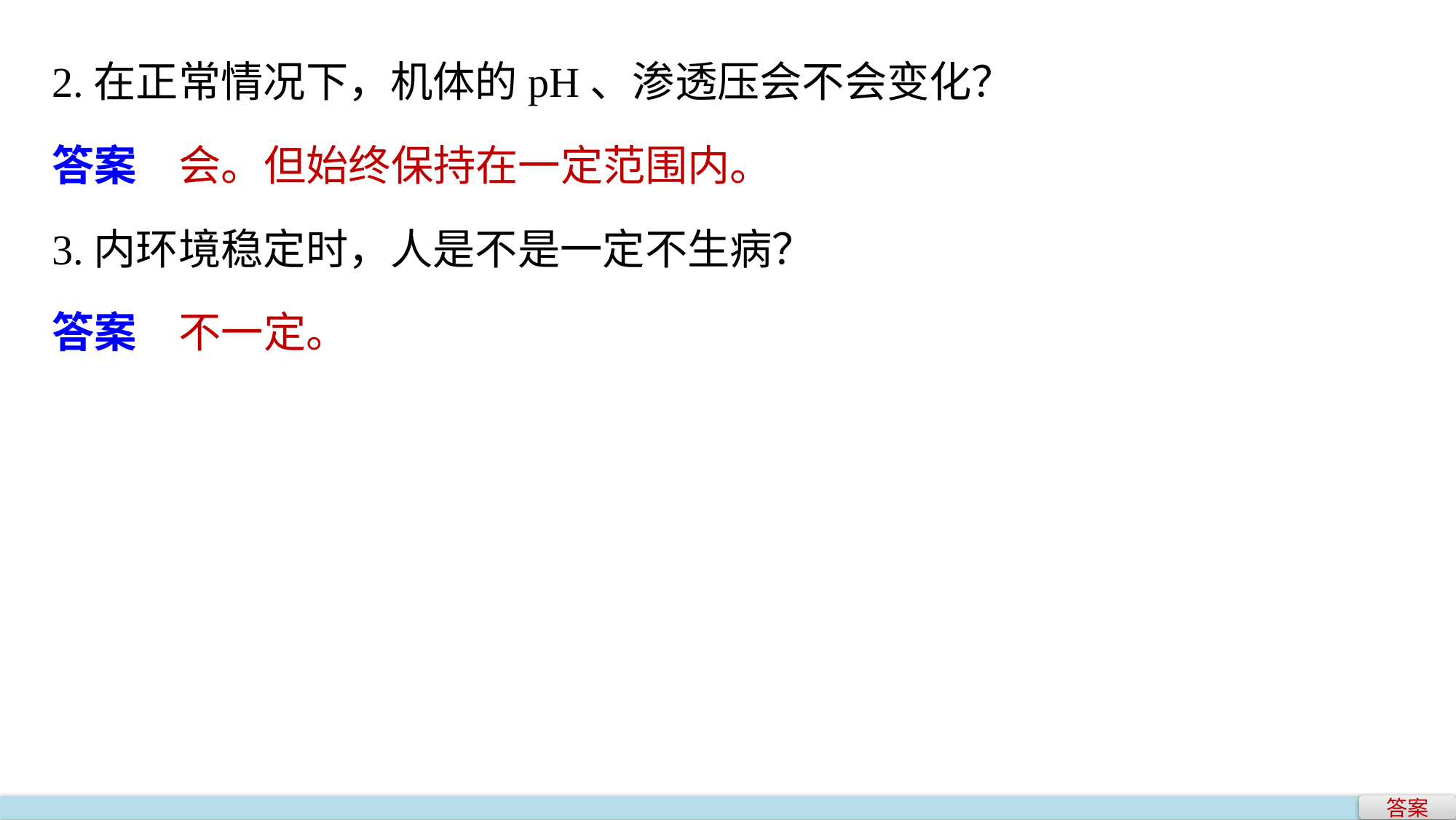

2.在正常情况下，机体的pH、渗透压会不会变化？
答案　会。但始终保持在一定范围内。
3.内环境稳定时，人是不是一定不生病？
答案　不一定。
答案